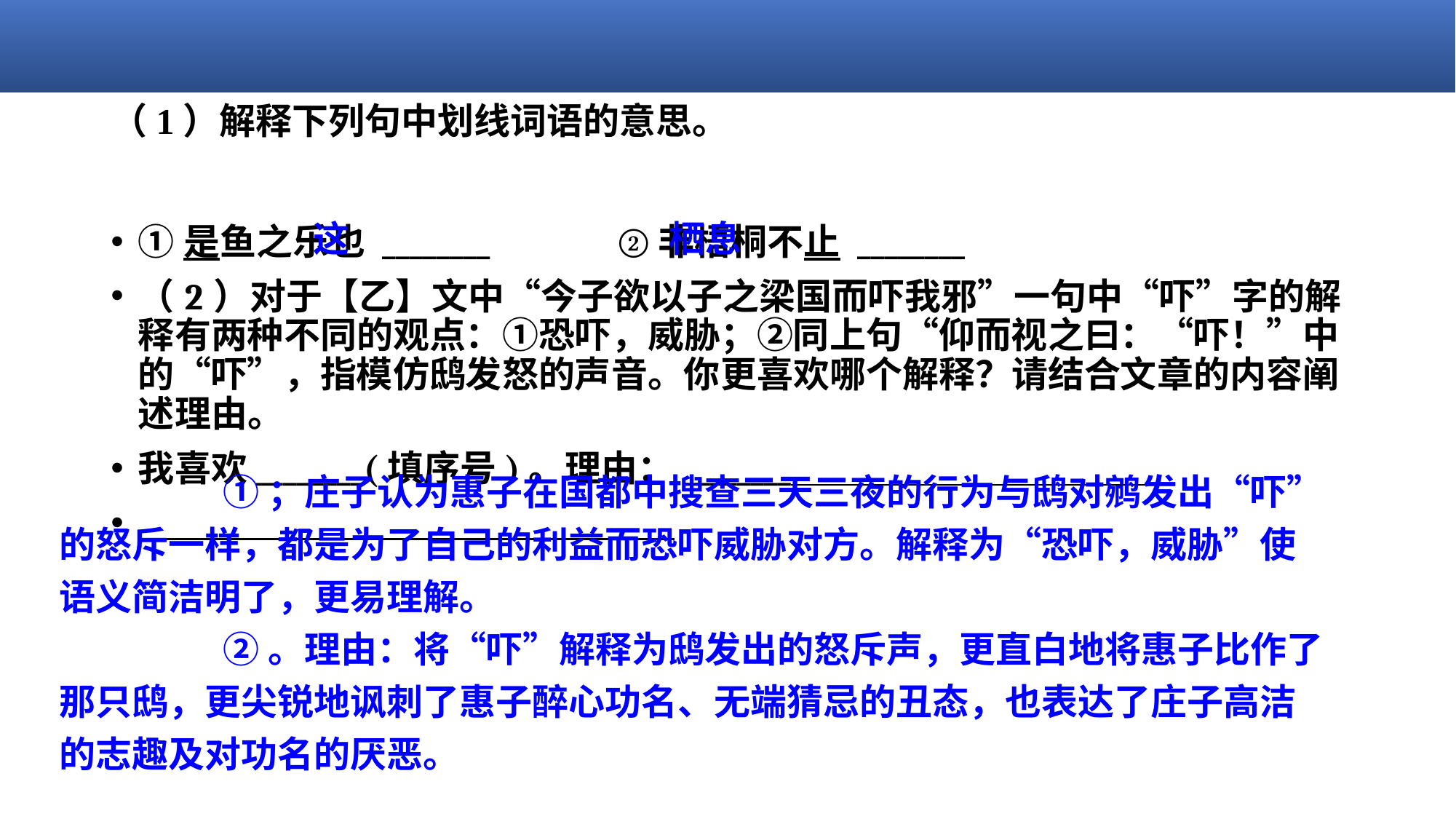

# （1）解释下列句中划线词语的意思。
                              这                                       栖息

                    ①；庄子认为惠子在国都中搜查三天三夜的行为与鸱对鹓发出“吓”的怒斥一样，都是为了自己的利益而恐吓威胁对方。解释为“恐吓，威胁”使语义简洁明了，更易理解。
                    ②。理由：将“吓”解释为鸱发出的怒斥声，更直白地将惠子比作了那只鸱，更尖锐地讽刺了惠子醉心功名、无端猜忌的丑态，也表达了庄子高洁的志趣及对功名的厌恶。
①是鱼之乐也 ________                ②非梧桐不止 ________
（2）对于【乙】文中“今子欲以子之梁国而吓我邪”一句中“吓”字的解释有两种不同的观点：①恐吓，威胁；②同上句“仰而视之曰：“吓！”中的“吓”，指模仿鸱发怒的声音。你更喜欢哪个解释？请结合文章的内容阐述理由。
我喜欢________(填序号)。理由：________